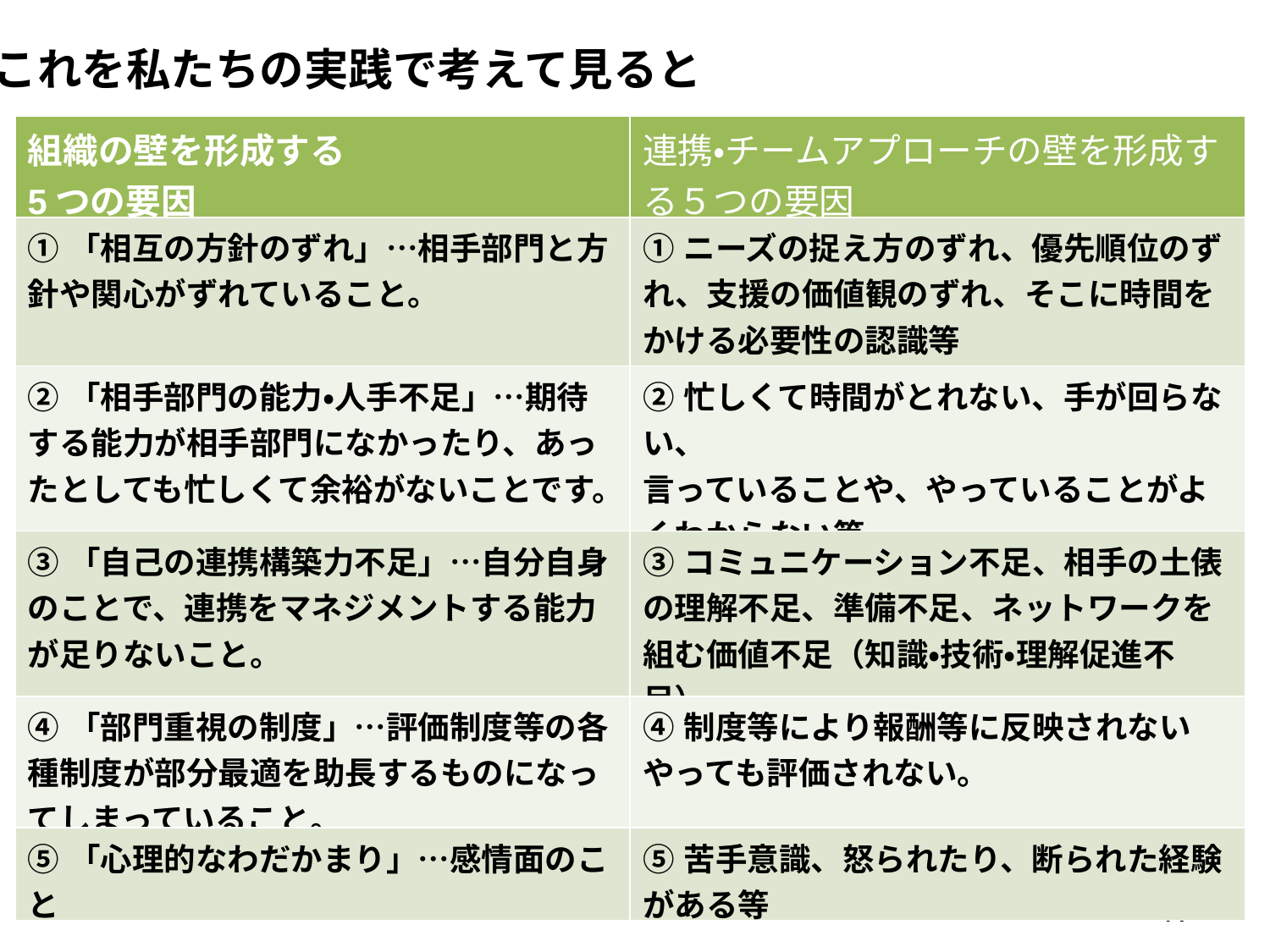

これを私たちの実践で考えて見ると
| 組織の壁を形成する 5つの要因 | 連携・チームアプローチの壁を形成する５つの要因 |
| --- | --- |
| ①「相互の方針のずれ」…相手部門と方針や関心がずれていること。 | ①ニーズの捉え方のずれ、優先順位のずれ、支援の価値観のずれ、そこに時間をかける必要性の認識等 |
| ②「相手部門の能力・人手不足」…期待する能力が相手部門になかったり、あったとしても忙しくて余裕がないことです。 | ②忙しくて時間がとれない、手が回らない、 言っていることや、やっていることがよくわからない等 |
| ③「自己の連携構築力不足」…自分自身のことで、連携をマネジメントする能力が足りないこと。 | ③コミュニケーション不足、相手の土俵の理解不足、準備不足、ネットワークを組む価値不足（知識・技術・理解促進不足） |
| ④「部門重視の制度」…評価制度等の各種制度が部分最適を助長するものになってしまっていること。 | ④制度等により報酬等に反映されない やっても評価されない。 |
| ⑤「心理的なわだかまり」…感情面のこと | ⑤苦手意識、怒られたり、断られた経験がある等 |
47